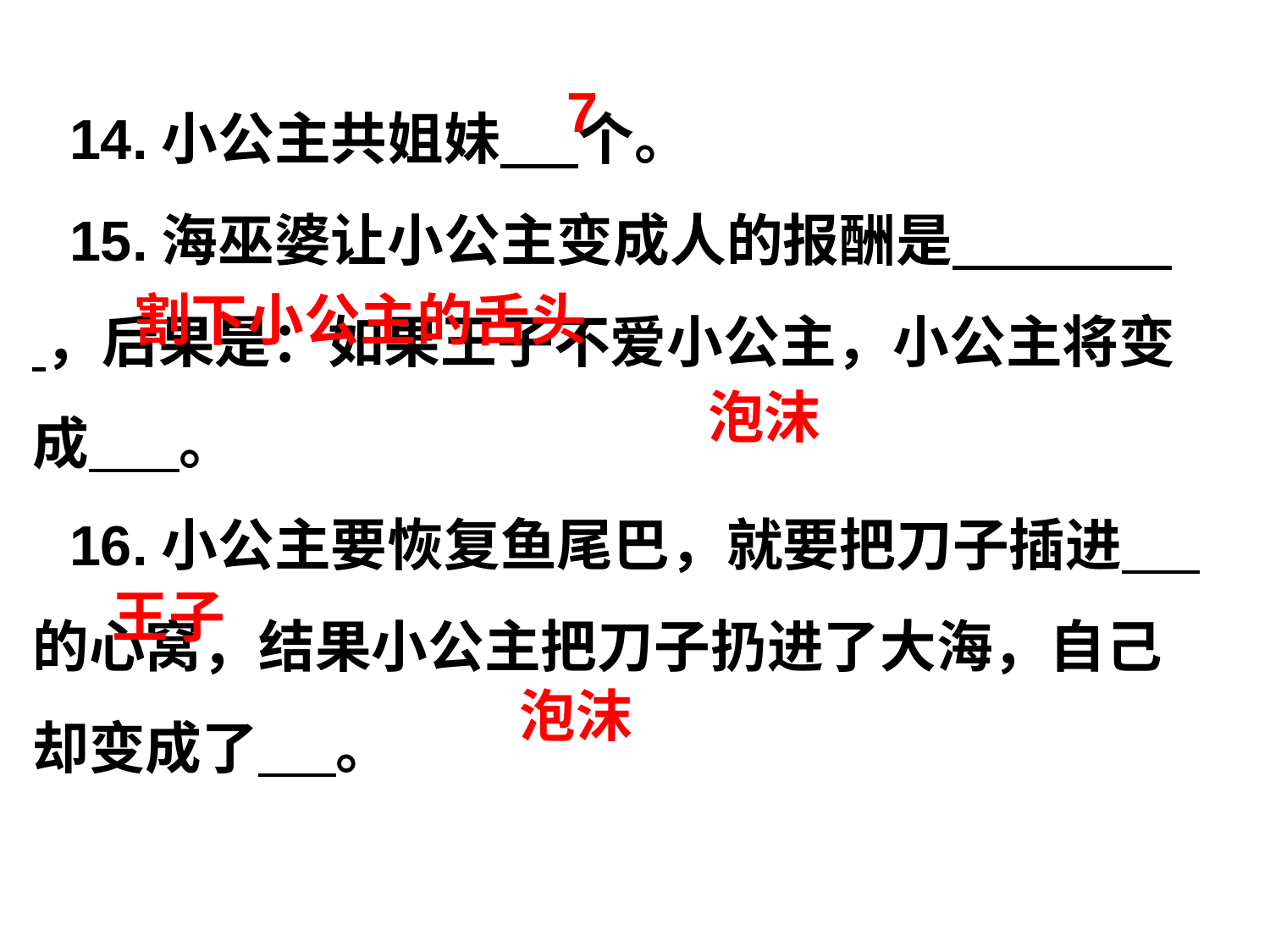

14.小公主共姐妹      个。
15.海巫婆让小公主变成人的报酬是                   ，后果是：如果王子不爱小公主，小公主将变成       。
16.小公主要恢复鱼尾巴，就要把刀子插进      的心窝，结果小公主把刀子扔进了大海，自己却变成了      。
7
割下小公主的舌头
泡沫
王子
泡沫